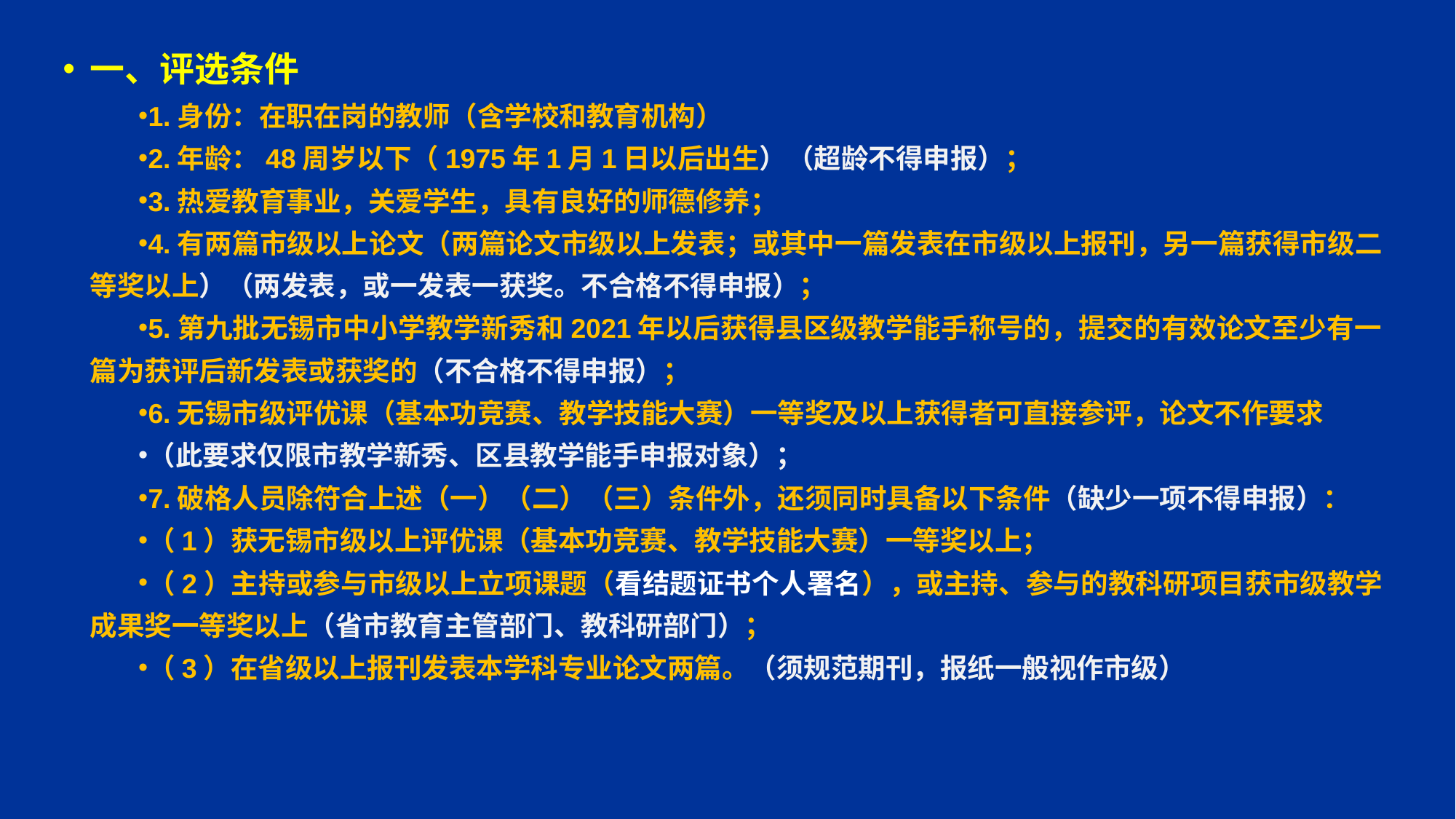

一、评选条件
1.身份：在职在岗的教师（含学校和教育机构）
2.年龄：48周岁以下（1975年1月1日以后出生）（超龄不得申报）；
3.热爱教育事业，关爱学生，具有良好的师德修养；
4.有两篇市级以上论文（两篇论文市级以上发表；或其中一篇发表在市级以上报刊，另一篇获得市级二等奖以上）（两发表，或一发表一获奖。不合格不得申报）；
5.第九批无锡市中小学教学新秀和2021年以后获得县区级教学能手称号的，提交的有效论文至少有一篇为获评后新发表或获奖的（不合格不得申报）；
6.无锡市级评优课（基本功竞赛、教学技能大赛）一等奖及以上获得者可直接参评，论文不作要求
（此要求仅限市教学新秀、区县教学能手申报对象）；
7.破格人员除符合上述（一）（二）（三）条件外，还须同时具备以下条件（缺少一项不得申报）：
（1）获无锡市级以上评优课（基本功竞赛、教学技能大赛）一等奖以上；
（2）主持或参与市级以上立项课题（看结题证书个人署名），或主持、参与的教科研项目获市级教学成果奖一等奖以上（省市教育主管部门、教科研部门）；
（3）在省级以上报刊发表本学科专业论文两篇。（须规范期刊，报纸一般视作市级）

2